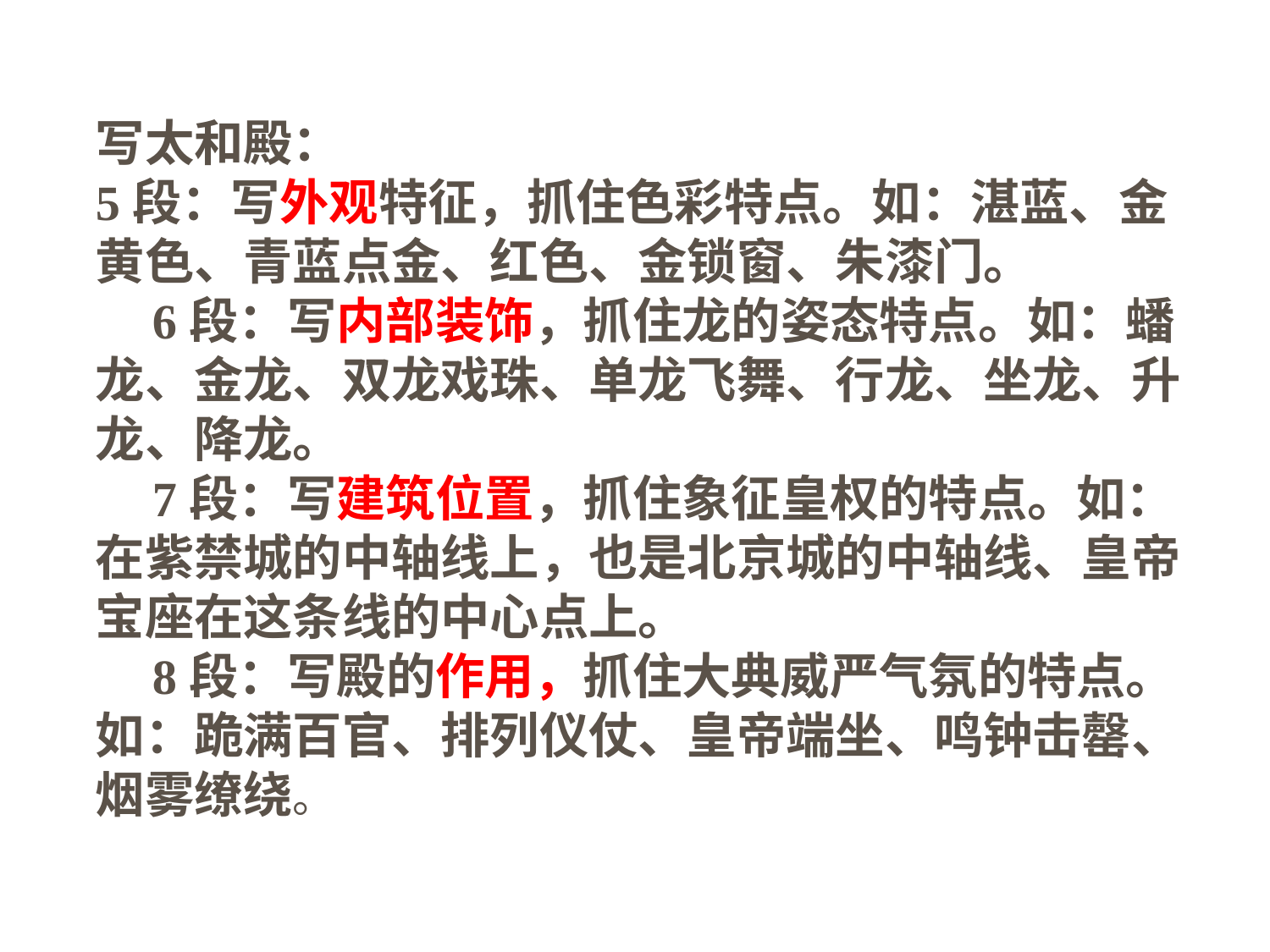

写太和殿：
5段：写外观特征，抓住色彩特点。如：湛蓝、金黄色、青蓝点金、红色、金锁窗、朱漆门。
    6段：写内部装饰，抓住龙的姿态特点。如：蟠龙、金龙、双龙戏珠、单龙飞舞、行龙、坐龙、升龙、降龙。
    7段：写建筑位置，抓住象征皇权的特点。如：在紫禁城的中轴线上，也是北京城的中轴线、皇帝宝座在这条线的中心点上。
    8段：写殿的作用，抓住大典威严气氛的特点。如：跪满百官、排列仪仗、皇帝端坐、鸣钟击罄、烟雾缭绕。